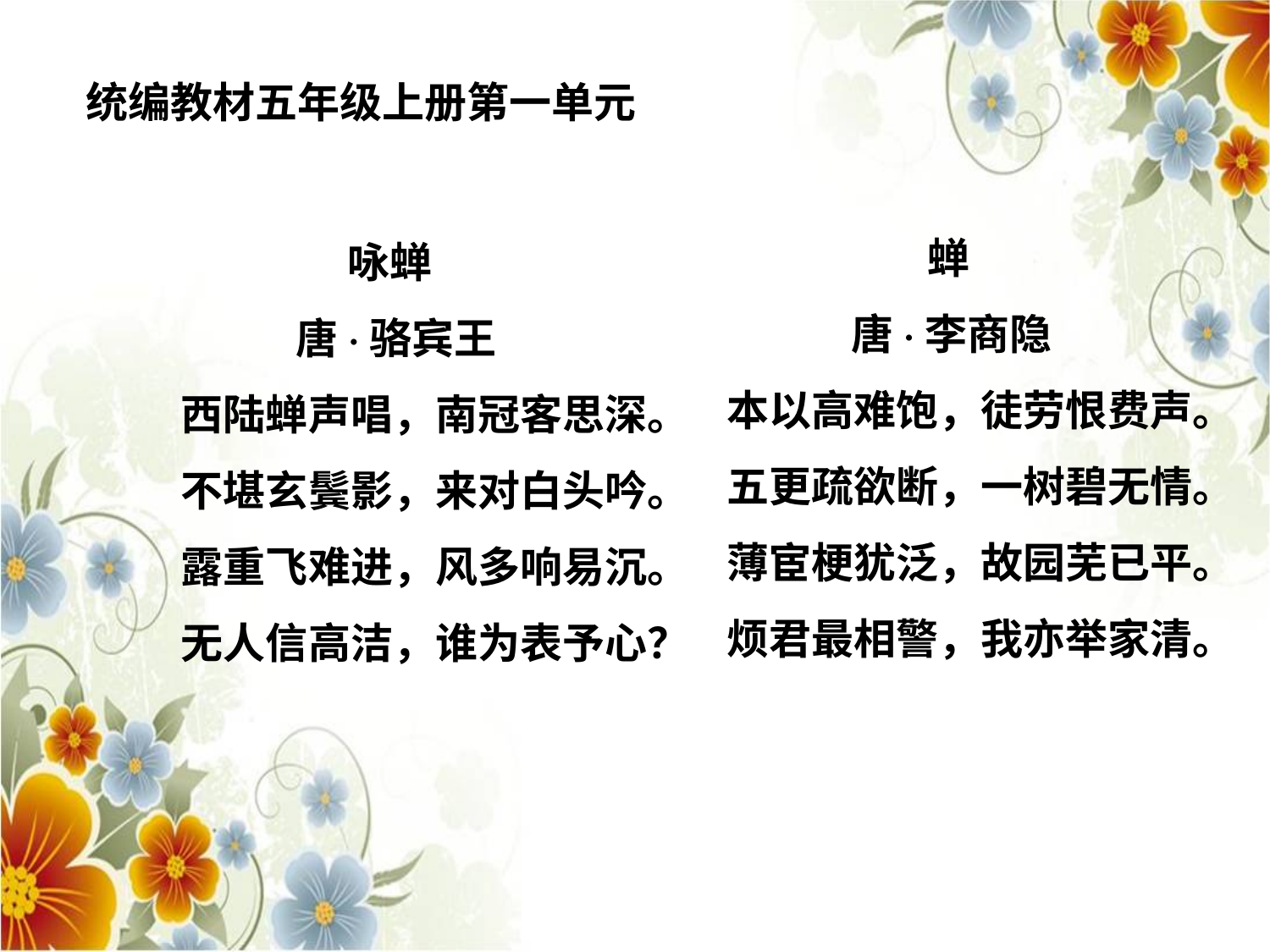

统编教材五年级上册第一单元
                    蝉
            唐·李商隐
本以高难饱，徒劳恨费声。五更疏欲断，一树碧无情。薄宦梗犹泛，故园芜已平。烦君最相警，我亦举家清。
                      咏蝉
           唐·骆宾王
西陆蝉声唱，南冠客思深。不堪玄鬓影，来对白头吟。露重飞难进，风多响易沉。无人信高洁，谁为表予心？